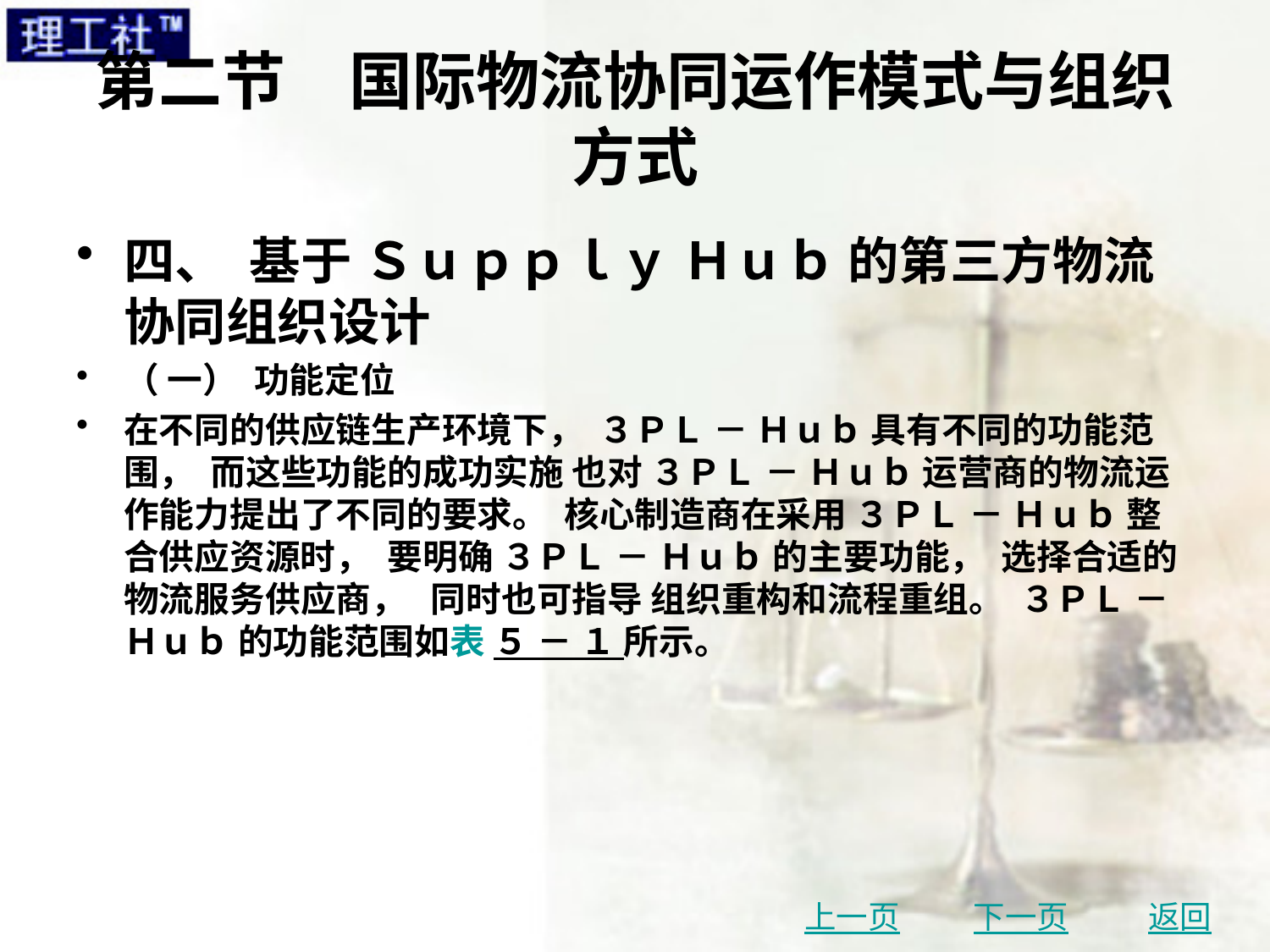

# 第二节　国际物流协同运作模式与组织方式
四、  基于 Ｓｕｐｐｌｙ Ｈｕｂ 的第三方物流协同组织设计
（ 一）  功能定位
在不同的供应链生产环境下，  ３ＰＬ － Ｈｕｂ 具有不同的功能范围，  而这些功能的成功实施 也对 ３ＰＬ － Ｈｕｂ 运营商的物流运作能力提出了不同的要求。  核心制造商在采用 ３ＰＬ － Ｈｕｂ 整 合供应资源时，  要明确 ３ＰＬ － Ｈｕｂ 的主要功能，  选择合适的物流服务供应商，   同时也可指导 组织重构和流程重组。  ３ＰＬ － Ｈｕｂ 的功能范围如表 ５ － １ 所示。

上一页
下一页
返回